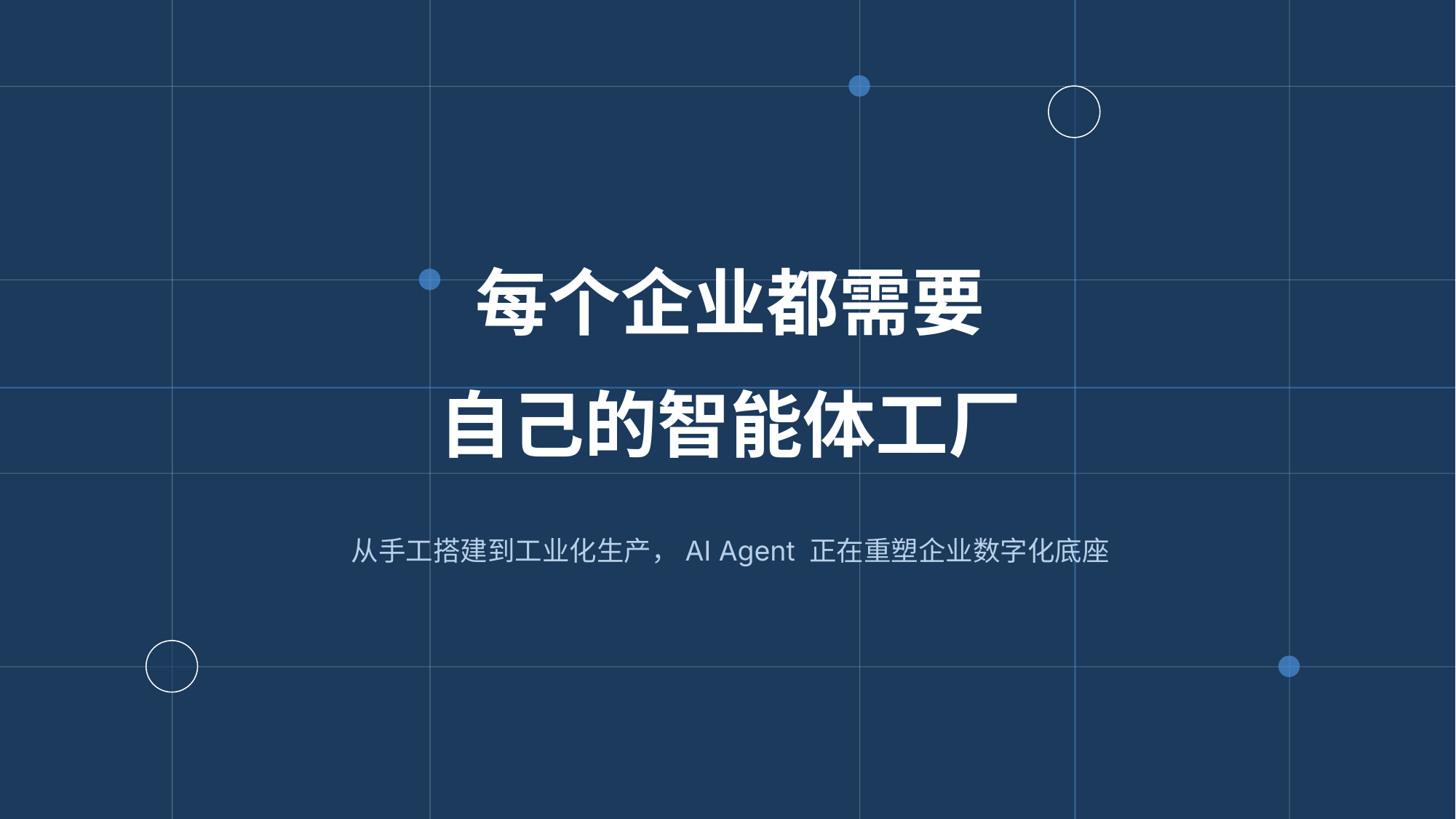

每个企业都需要
自己的智能体工厂

从手工搭建到工业化生产，AI Agent 正在重塑企业数字化底座